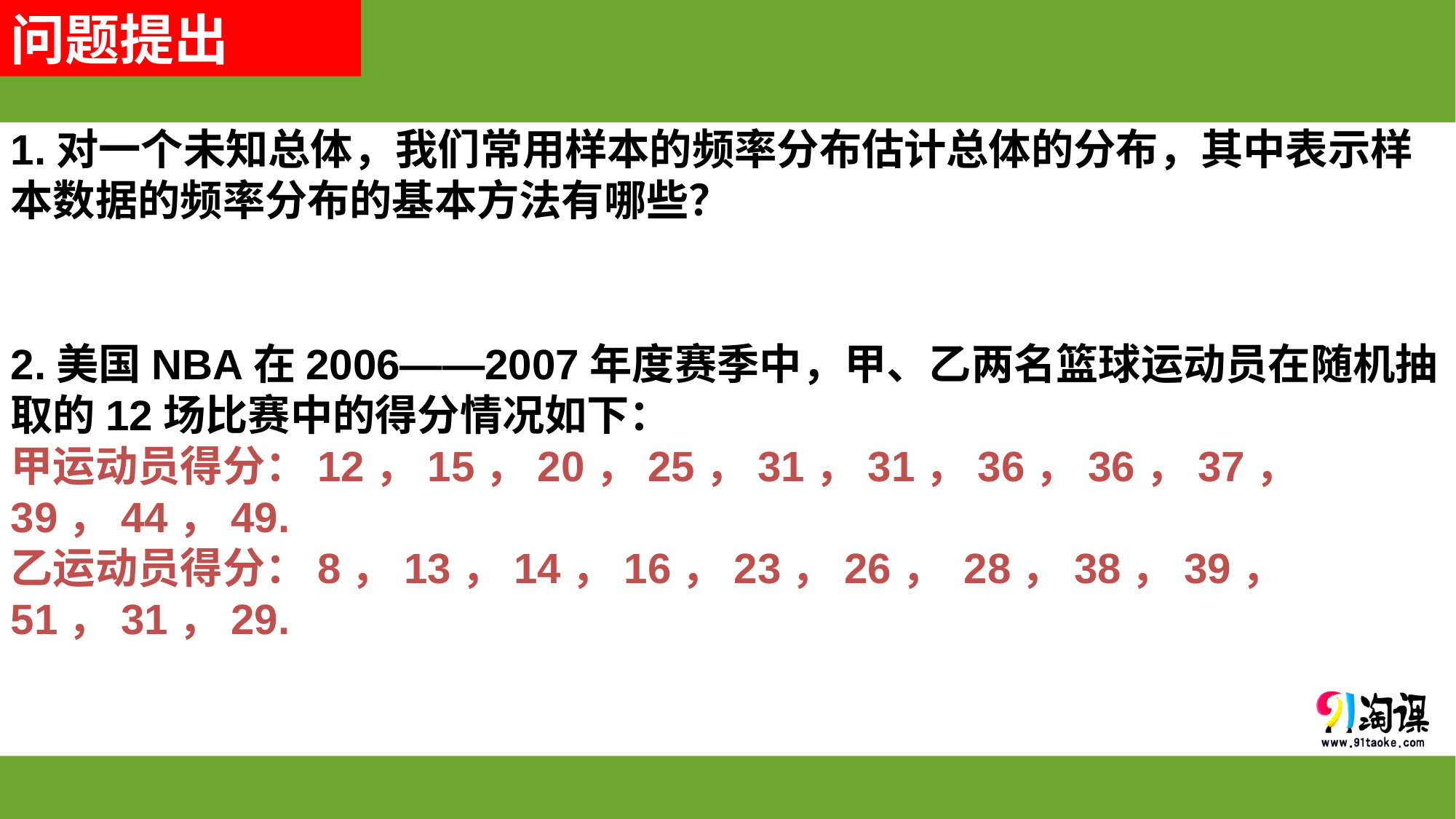

问题提出
1.对一个未知总体，我们常用样本的频率分布估计总体的分布，其中表示样本数据的频率分布的基本方法有哪些？
2.美国NBA在2006——2007年度赛季中，甲、乙两名篮球运动员在随机抽取的12场比赛中的得分情况如下：
甲运动员得分：12，15，20，25，31，31，36，36，37，
39，44，49.
乙运动员得分：8，13，14，16，23，26， 28，38，39，
51，31，29.